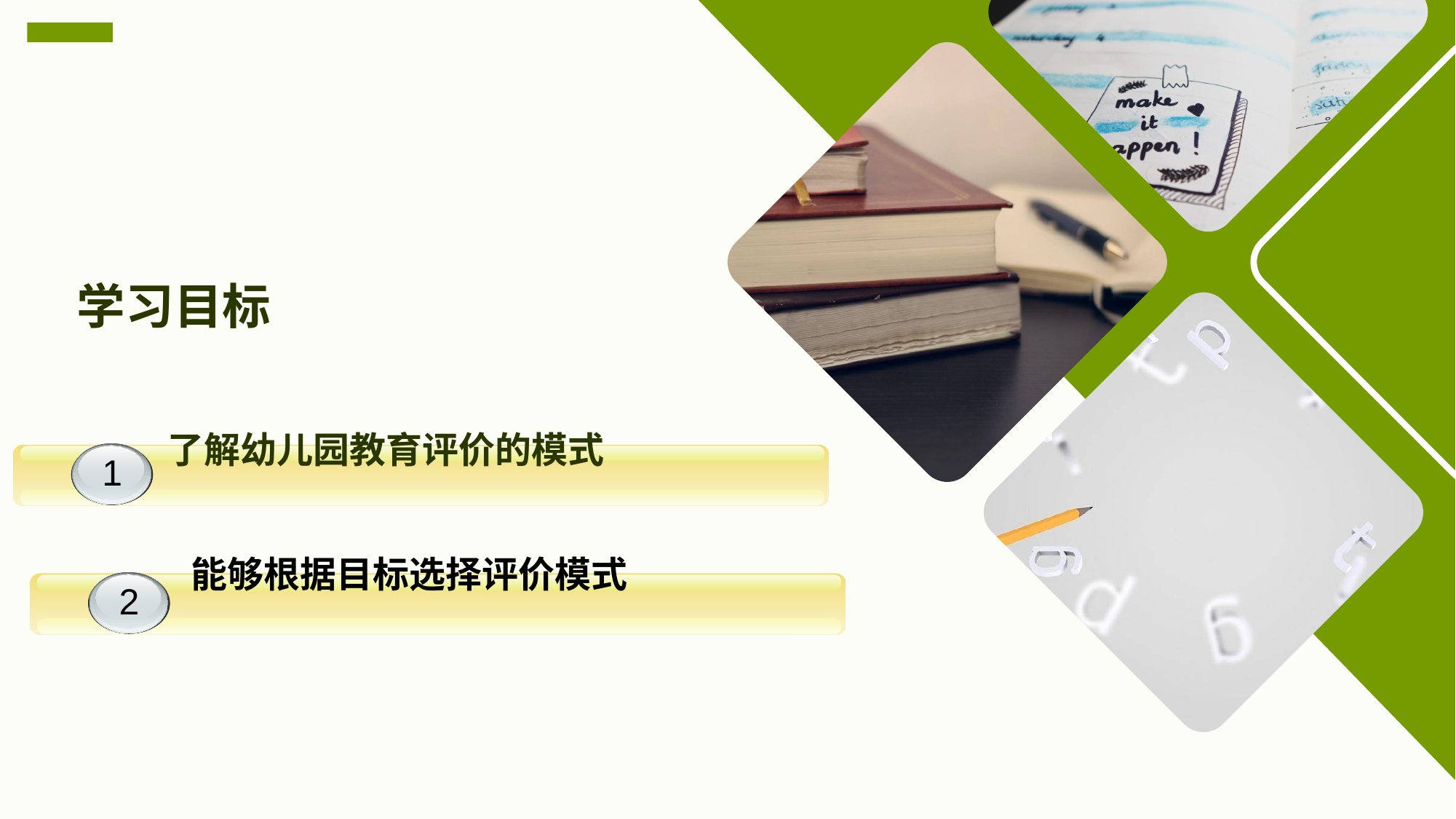

学习目标

 了解幼儿园教育评价的模式

1
1

 能够根据目标选择评价模式

1
2